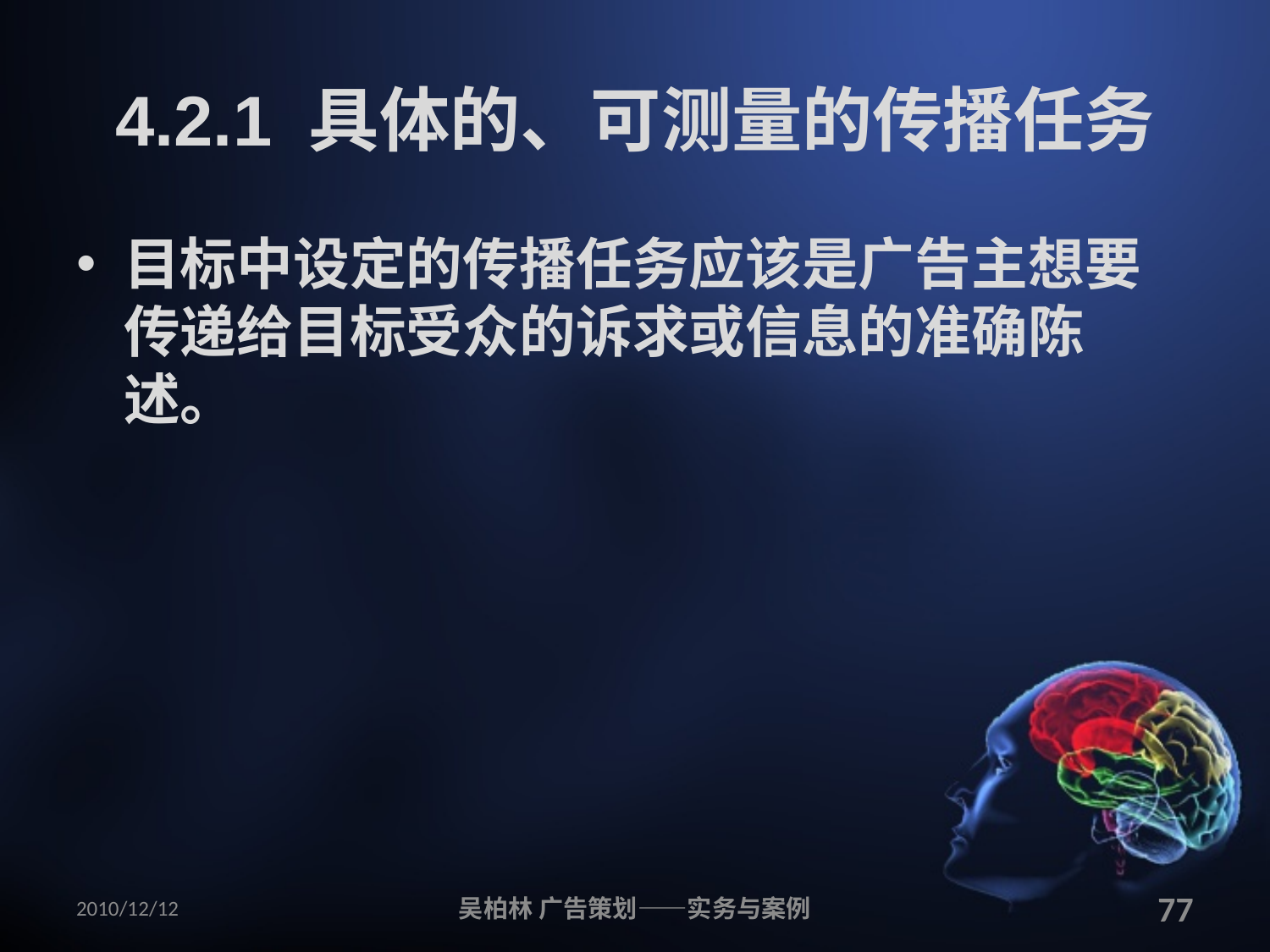

# 4.2.1 具体的、可测量的传播任务
目标中设定的传播任务应该是广告主想要传递给目标受众的诉求或信息的准确陈述。
2010/12/12
吴柏林 广告策划——实务与案例
77